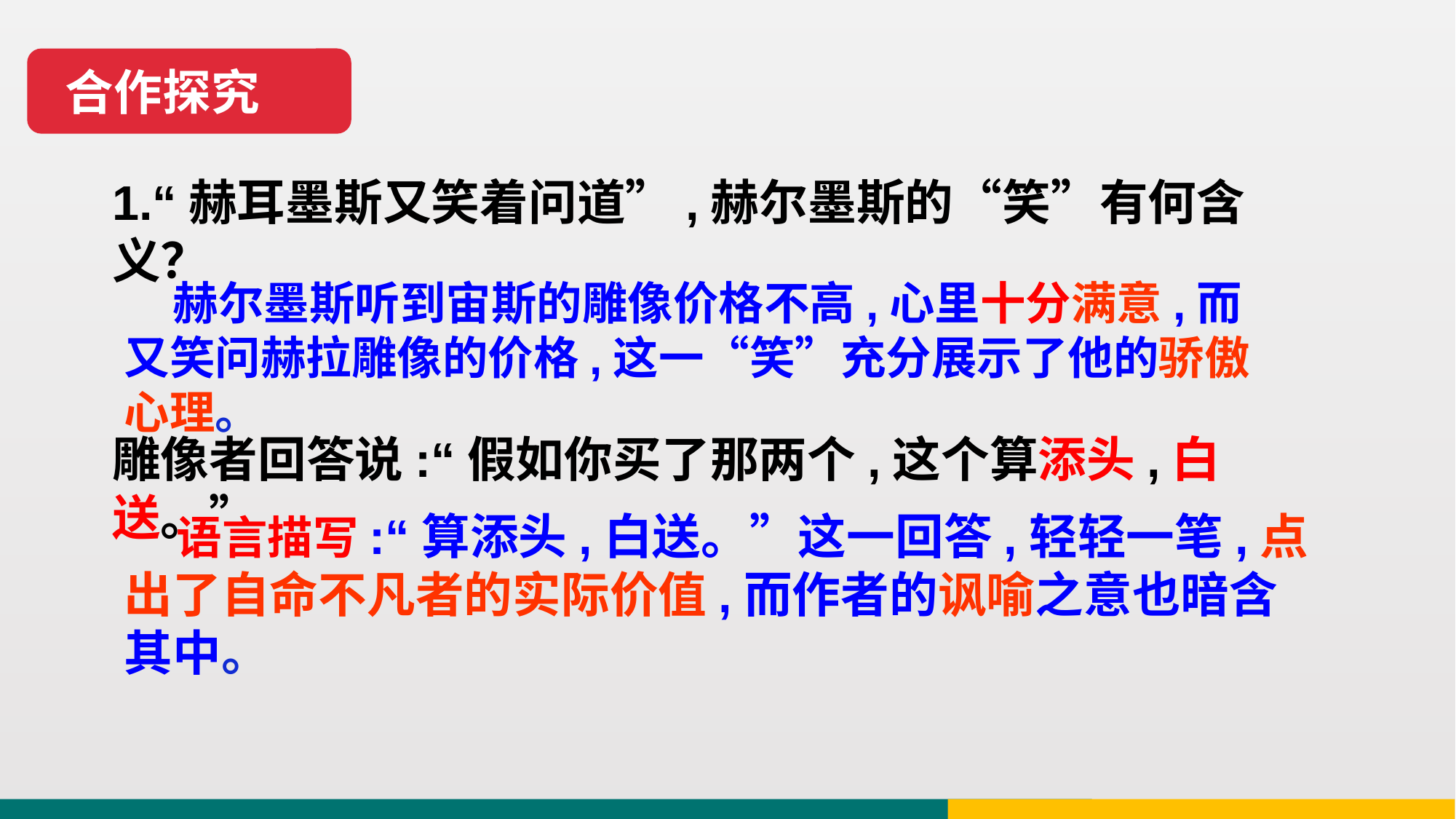

合作探究
1.“赫耳墨斯又笑着问道”,赫尔墨斯的“笑”有何含义？
    赫尔墨斯听到宙斯的雕像价格不高,心里十分满意,而又笑问赫拉雕像的价格,这一“笑”充分展示了他的骄傲心理。
雕像者回答说:“假如你买了那两个,这个算添头,白送。”
    语言描写:“算添头,白送。”这一回答,轻轻一笔,点出了自命不凡者的实际价值,而作者的讽喻之意也暗含其中。